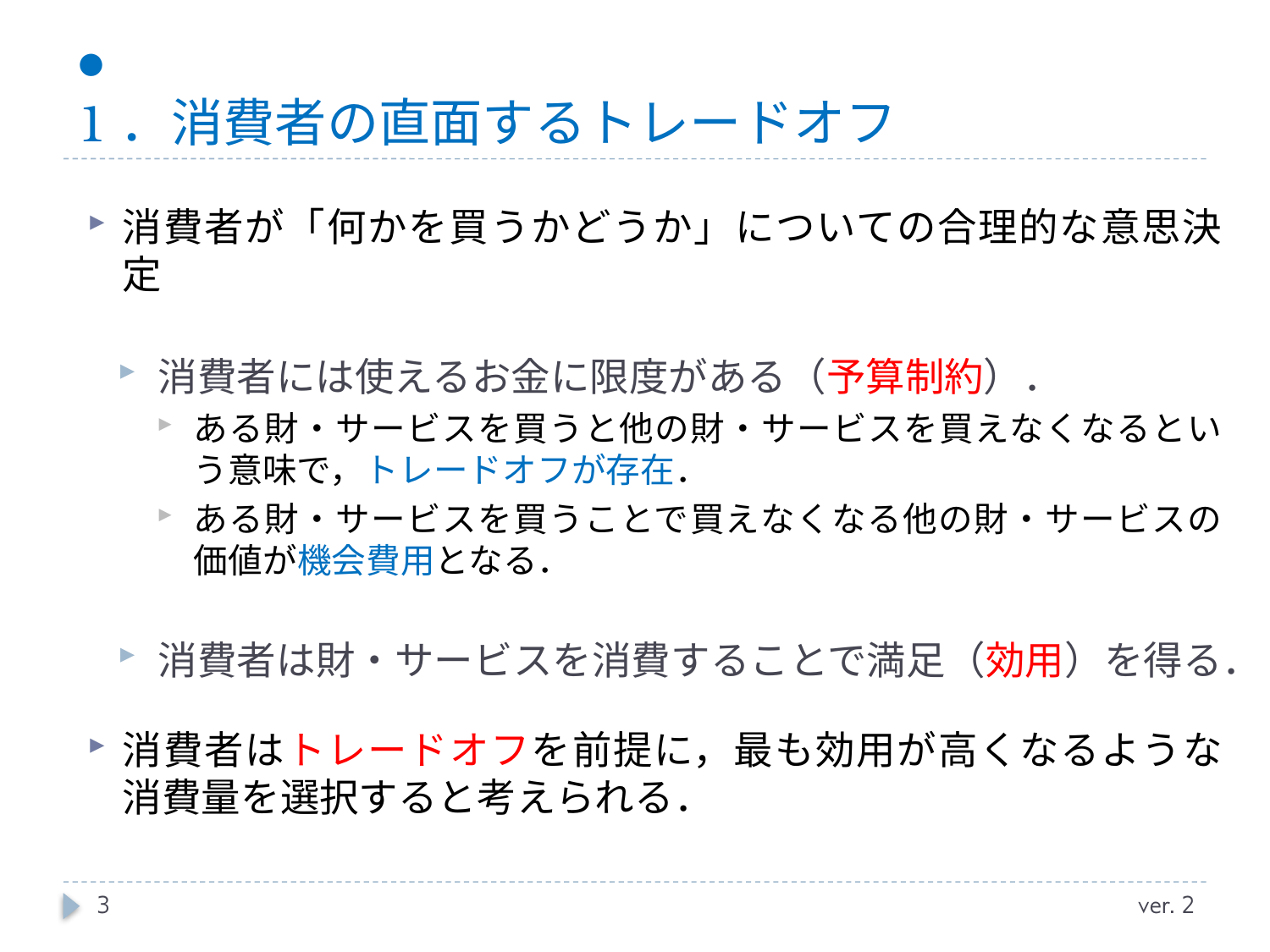

# ● 1．消費者の直面するトレードオフ
消費者が「何かを買うかどうか」についての合理的な意思決定

消費者には使えるお金に限度がある（予算制約）．
ある財・サービスを買うと他の財・サービスを買えなくなるという意味で，トレードオフが存在．
ある財・サービスを買うことで買えなくなる他の財・サービスの価値が機会費用となる．

消費者は財・サービスを消費することで満足（効用）を得る．

消費者はトレードオフを前提に，最も効用が高くなるような消費量を選択すると考えられる．

3
ver. 2